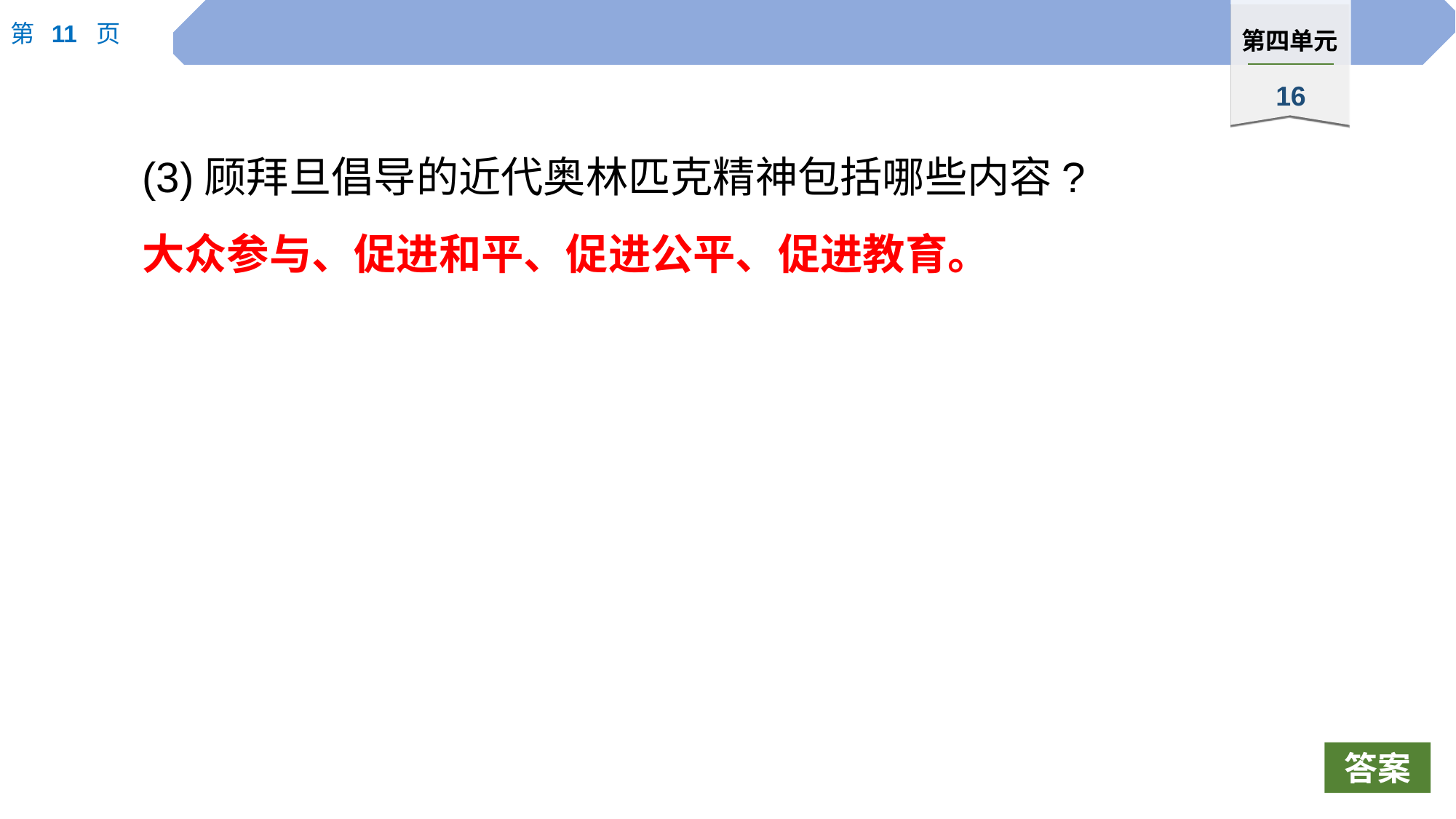

(3)顾拜旦倡导的近代奥林匹克精神包括哪些内容?
大众参与、促进和平、促进公平、促进教育。
答案